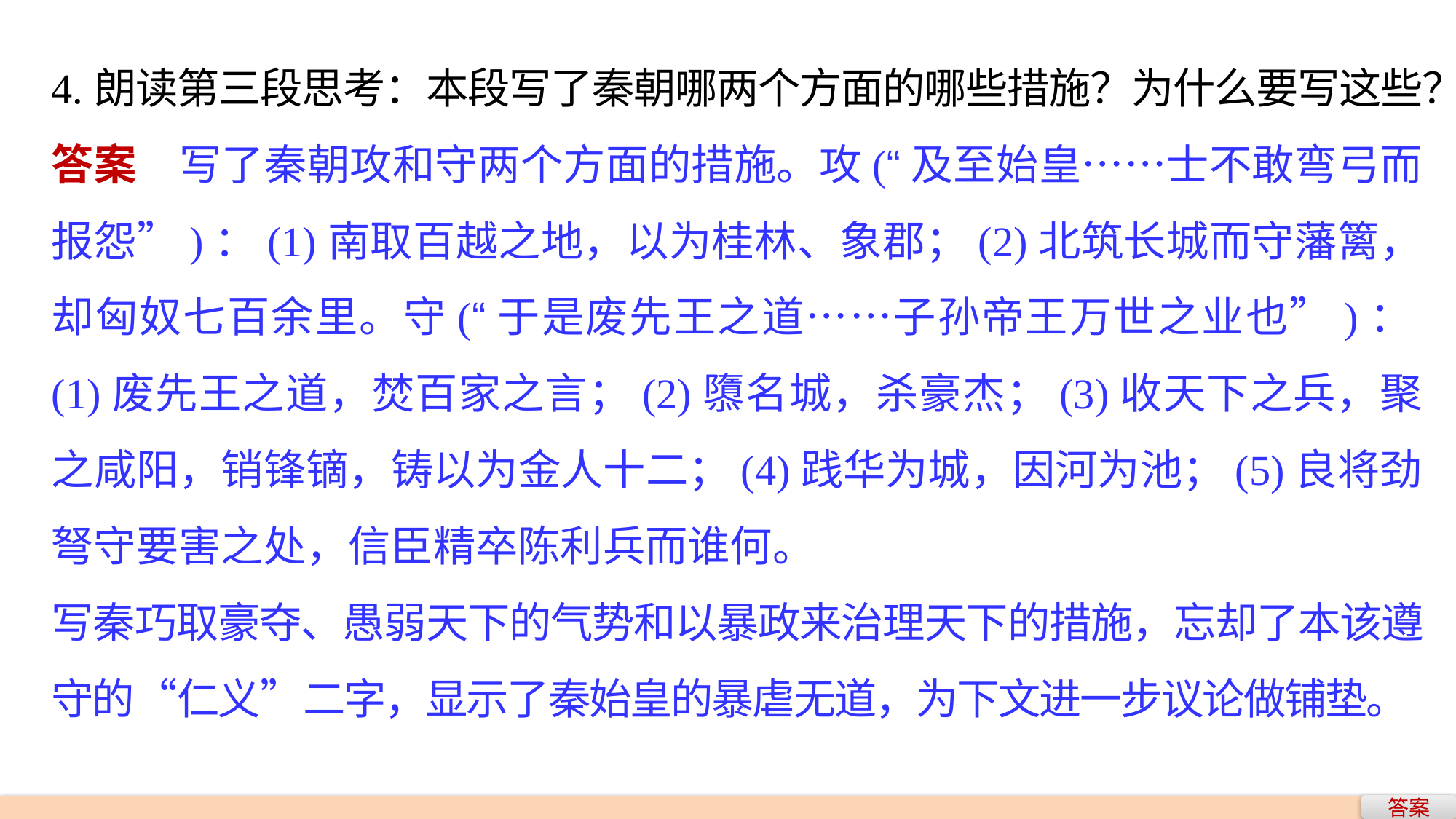

4.朗读第三段思考：本段写了秦朝哪两个方面的哪些措施？为什么要写这些？
答案　写了秦朝攻和守两个方面的措施。攻(“及至始皇……士不敢弯弓而报怨”)：(1)南取百越之地，以为桂林、象郡；(2)北筑长城而守藩篱，却匈奴七百余里。守(“于是废先王之道……子孙帝王万世之业也”)：(1)废先王之道，焚百家之言；(2)隳名城，杀豪杰；(3)收天下之兵，聚之咸阳，销锋镝，铸以为金人十二；(4)践华为城，因河为池；(5)良将劲弩守要害之处，信臣精卒陈利兵而谁何。
写秦巧取豪夺、愚弱天下的气势和以暴政来治理天下的措施，忘却了本该遵守的“仁义”二字，显示了秦始皇的暴虐无道，为下文进一步议论做铺垫。
答案